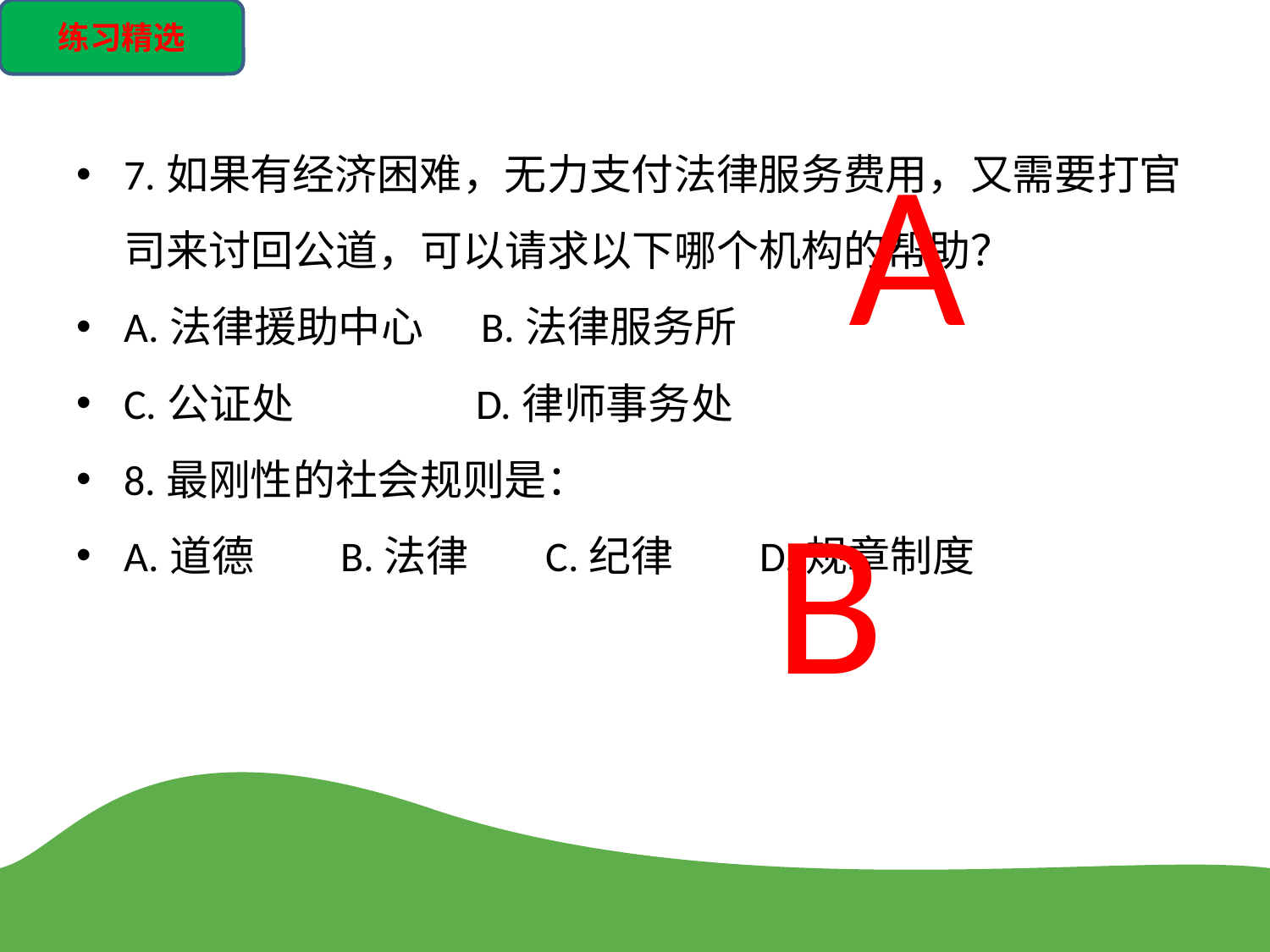

练习精选
7.如果有经济困难，无力支付法律服务费用，又需要打官司来讨回公道，可以请求以下哪个机构的帮助？
A.法律援助中心     B.法律服务所
C.公证处                  D.律师事务处
8.最刚性的社会规则是：
A.道德        B.法律       C.纪律        D.规章制度

A
B